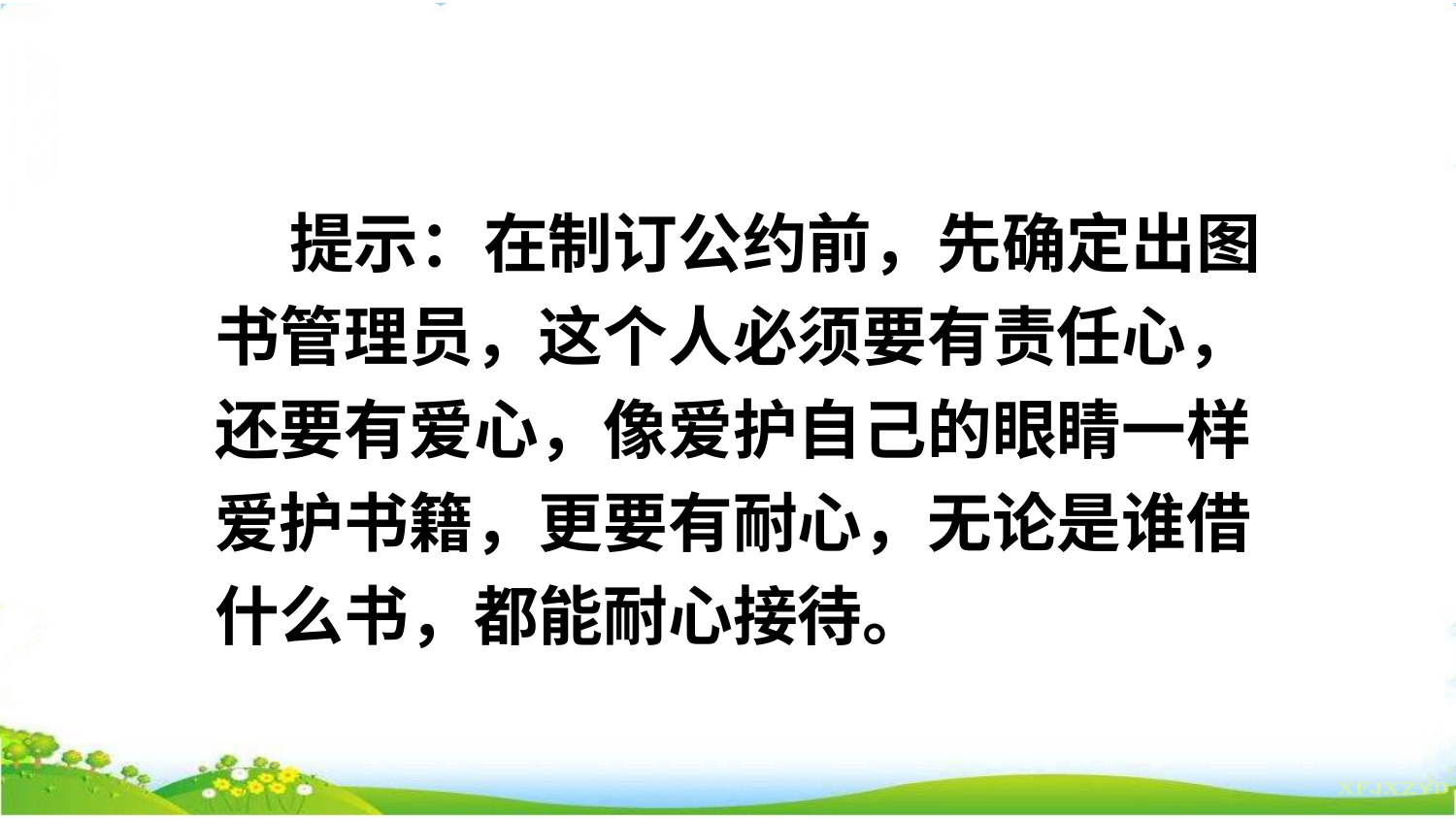

提示：在制订公约前，先确定出图书管理员，这个人必须要有责任心，还要有爱心，像爱护自己的眼睛一样爱护书籍，更要有耐心，无论是谁借什么书，都能耐心接待。